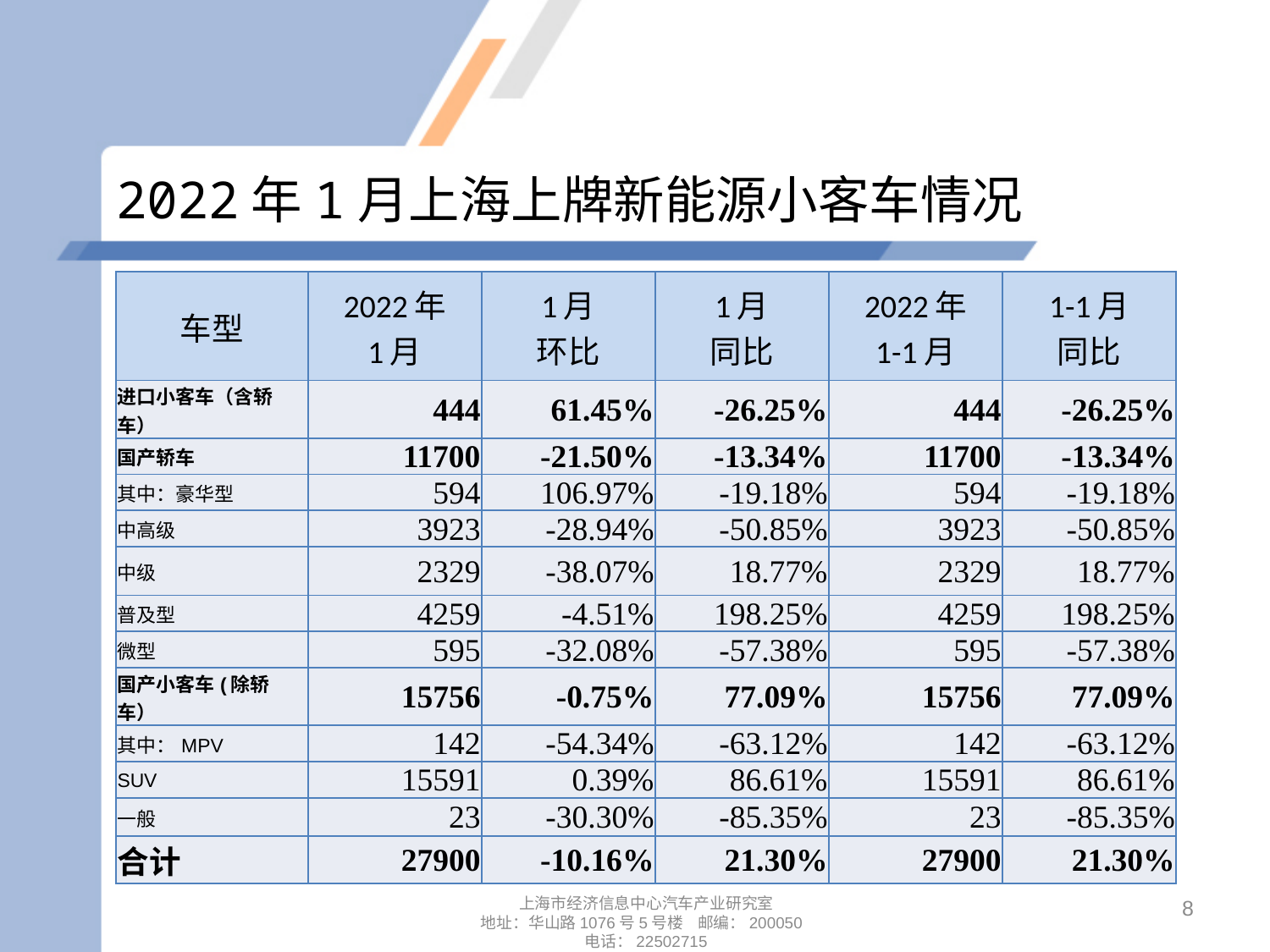

# 2022年1月上海上牌新能源小客车情况
| 车型 | 2022年 1月 | 1月 环比 | 1月 同比 | 2022年 1-1月 | 1-1月 同比 |
| --- | --- | --- | --- | --- | --- |
| 进口小客车（含轿车） | 444 | 61.45% | -26.25% | 444 | -26.25% |
| 国产轿车 | 11700 | -21.50% | -13.34% | 11700 | -13.34% |
| 其中：豪华型 | 594 | 106.97% | -19.18% | 594 | -19.18% |
| 中高级 | 3923 | -28.94% | -50.85% | 3923 | -50.85% |
| 中级 | 2329 | -38.07% | 18.77% | 2329 | 18.77% |
| 普及型 | 4259 | -4.51% | 198.25% | 4259 | 198.25% |
| 微型 | 595 | -32.08% | -57.38% | 595 | -57.38% |
| 国产小客车(除轿车） | 15756 | -0.75% | 77.09% | 15756 | 77.09% |
| 其中：MPV | 142 | -54.34% | -63.12% | 142 | -63.12% |
| SUV | 15591 | 0.39% | 86.61% | 15591 | 86.61% |
| 一般 | 23 | -30.30% | -85.35% | 23 | -85.35% |
| 合计 | 27900 | -10.16% | 21.30% | 27900 | 21.30% |

8
上海市经济信息中心汽车产业研究室
地址：华山路1076号5号楼    邮编：200050
电话：22502715